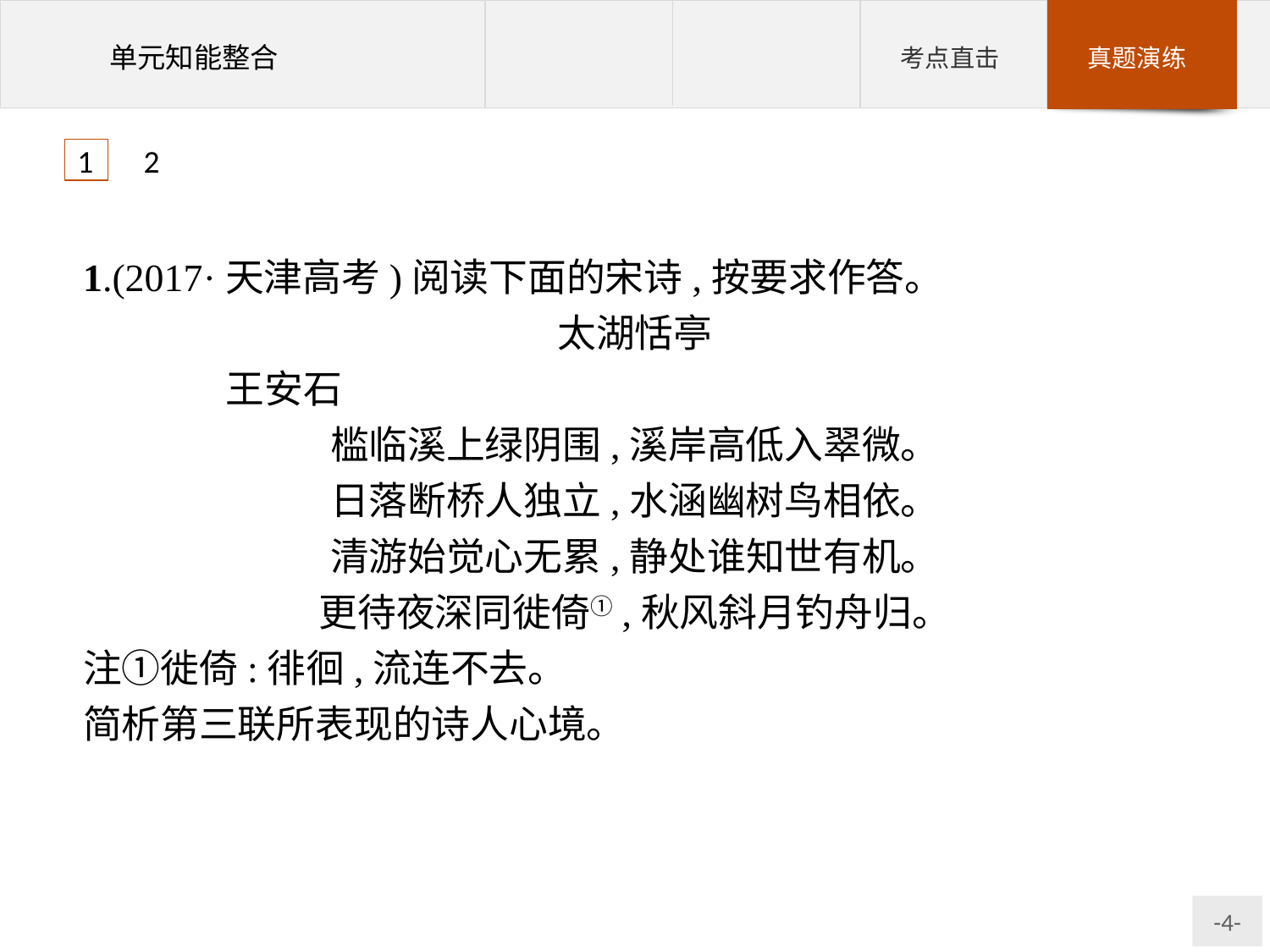

1       2

1.(2017·天津高考)阅读下面的宋诗,按要求作答。
太湖恬亭
	王安石
槛临溪上绿阴围,溪岸高低入翠微。
日落断桥人独立,水涵幽树鸟相依。
清游始觉心无累,静处谁知世有机。
更待夜深同徙倚①,秋风斜月钓舟归。
注①徙倚:徘徊,流连不去。
简析第三联所表现的诗人心境。